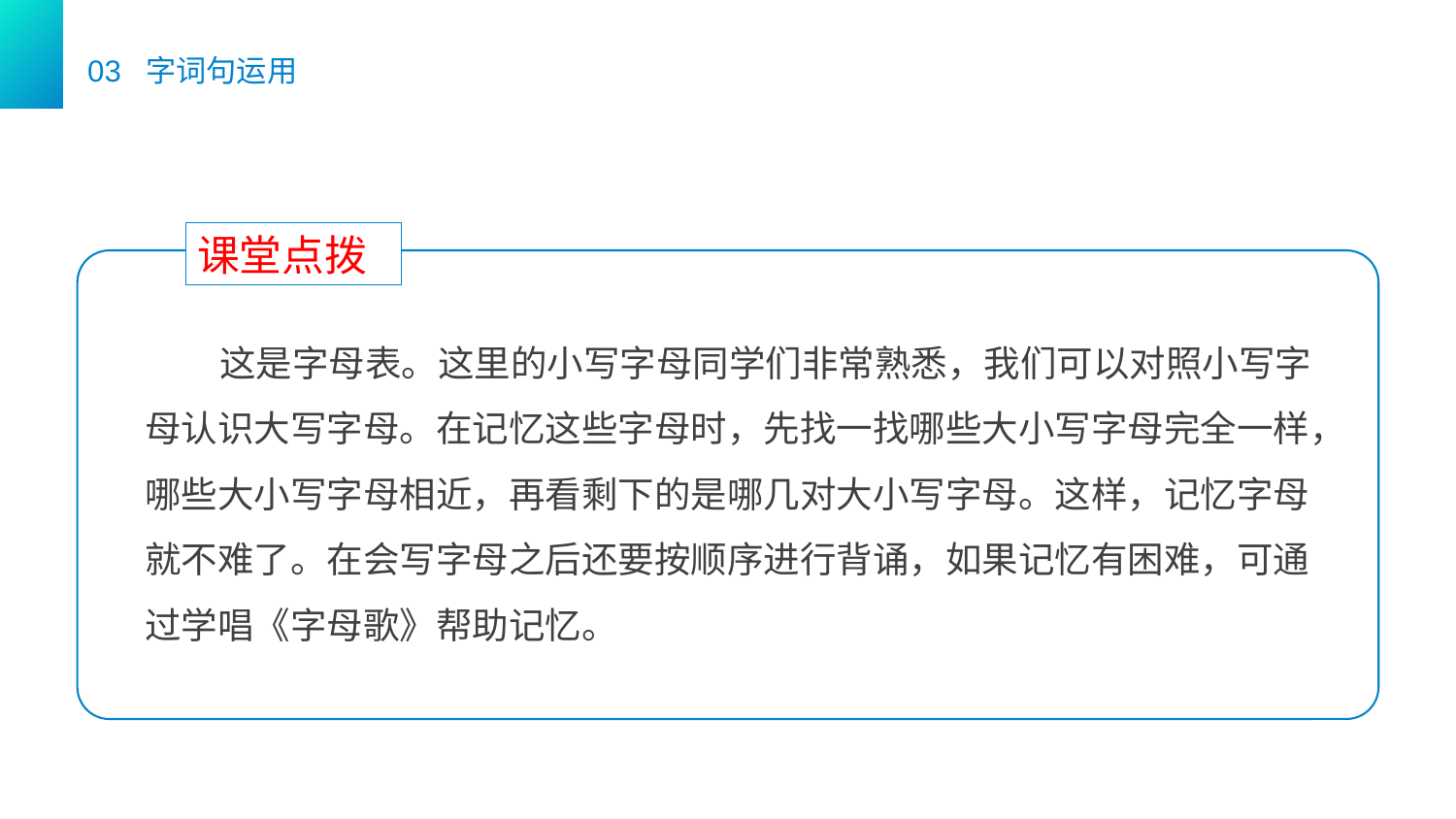

03  字词句运用
课堂点拨

        这是字母表。这里的小写字母同学们非常熟悉，我们可以对照小写字母认识大写字母。在记忆这些字母时，先找一找哪些大小写字母完全一样，哪些大小写字母相近，再看剩下的是哪几对大小写字母。这样，记忆字母就不难了。在会写字母之后还要按顺序进行背诵，如果记忆有困难，可通过学唱《字母歌》帮助记忆。